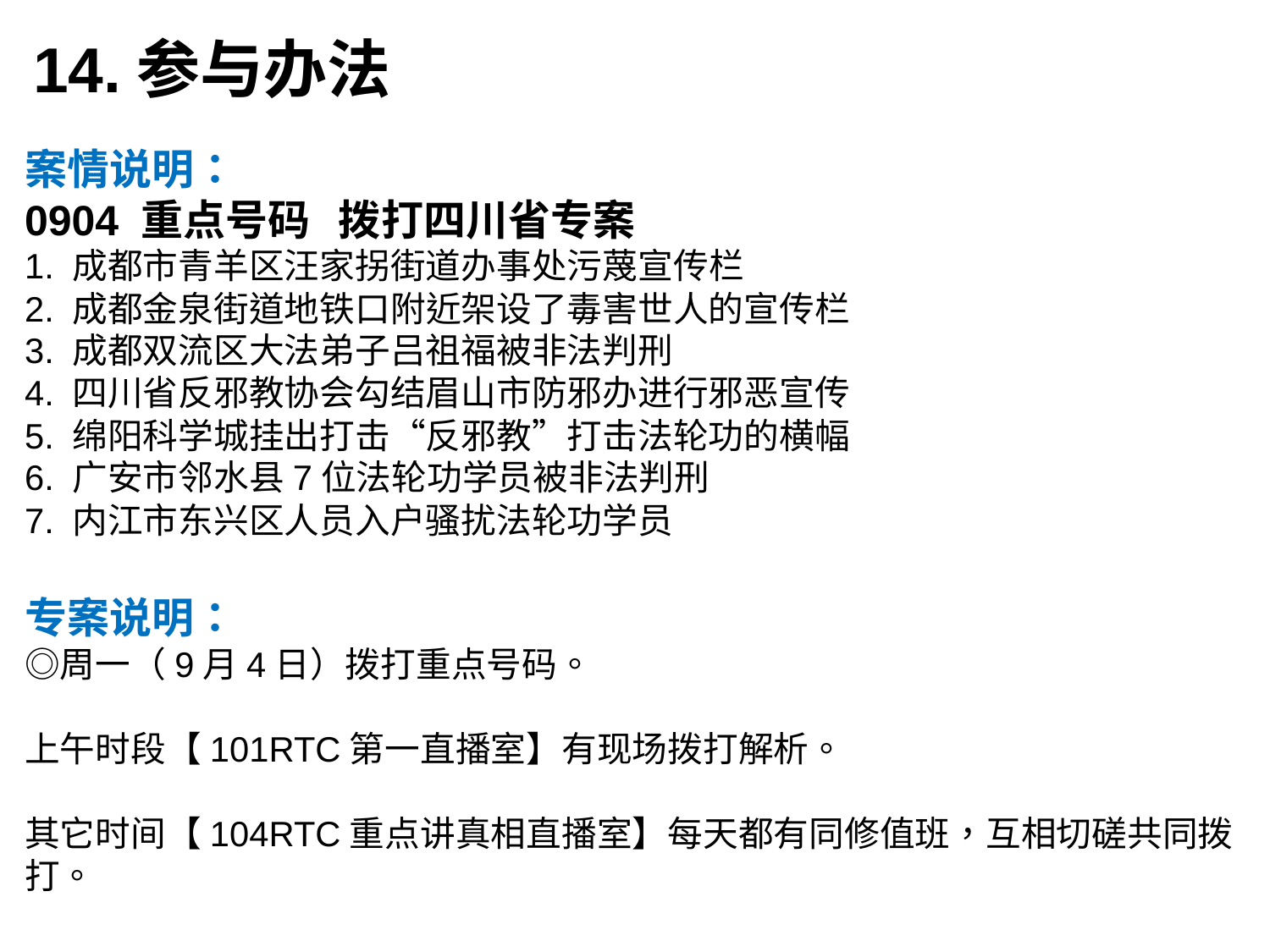

14.参与办法
案情说明：
0904 重点号码   拨打四川省专案
1. 成都市青羊区汪家拐街道办事处污蔑宣传栏
2. 成都金泉街道地铁口附近架设了毒害世人的宣传栏
3. 成都双流区大法弟子吕祖福被非法判刑
4. 四川省反邪教协会勾结眉山市防邪办进行邪恶宣传
5. 绵阳科学城挂出打击“反邪教”打击法轮功的横幅
6. 广安市邻水县7位法轮功学员被非法判刑
7. 内江市东兴区人员入户骚扰法轮功学员

专案说明：
◎周一（9月4日）拨打重点号码。
上午时段【101RTC第一直播室】有现场拨打解析。

其它时间【104RTC重点讲真相直播室】每天都有同修值班，互相切磋共同拨打。